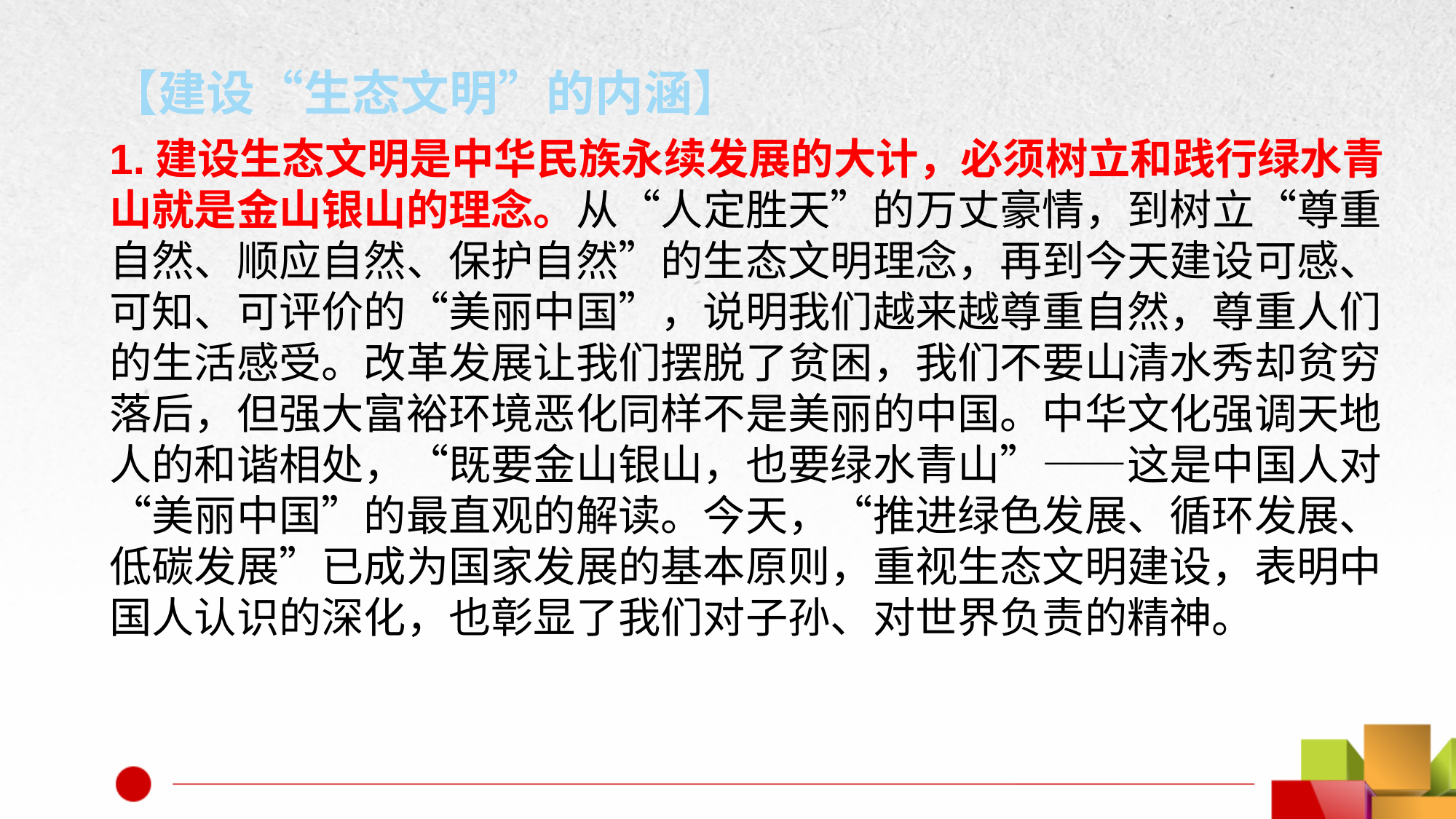

【建设“生态文明”的内涵】
1.建设生态文明是中华民族永续发展的大计，必须树立和践行绿水青山就是金山银山的理念。从“人定胜天”的万丈豪情，到树立“尊重自然、顺应自然、保护自然”的生态文明理念，再到今天建设可感、可知、可评价的“美丽中国”，说明我们越来越尊重自然，尊重人们的生活感受。改革发展让我们摆脱了贫困，我们不要山清水秀却贫穷落后，但强大富裕环境恶化同样不是美丽的中国。中华文化强调天地人的和谐相处，“既要金山银山，也要绿水青山”——这是中国人对“美丽中国”的最直观的解读。今天，“推进绿色发展、循环发展、低碳发展”已成为国家发展的基本原则，重视生态文明建设，表明中国人认识的深化，也彰显了我们对子孙、对世界负责的精神。